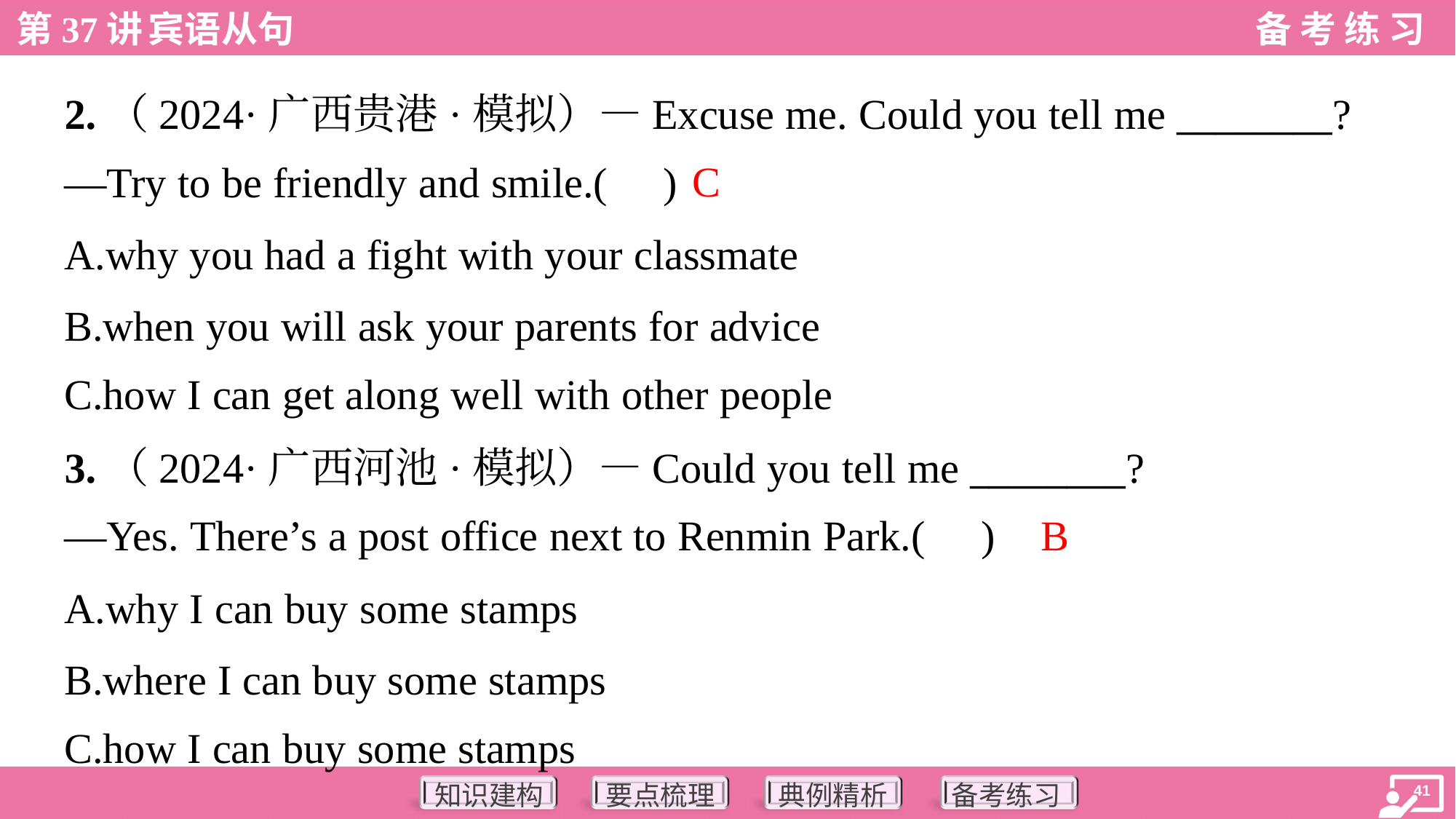

2.（2024·广西贵港·模拟）—Excuse me. Could you tell me ________?
—Try to be friendly and smile.(     )
C
A.why you had a fight with your classmate
B.when you will ask your parents for advice
C.how I can get along well with other people
3.（2024·广西河池·模拟）—Could you tell me ________?
—Yes. There’s a post office next to Renmin Park.(     )
B
A.why I can buy some stamps
B.where I can buy some stamps
C.how I can buy some stamps